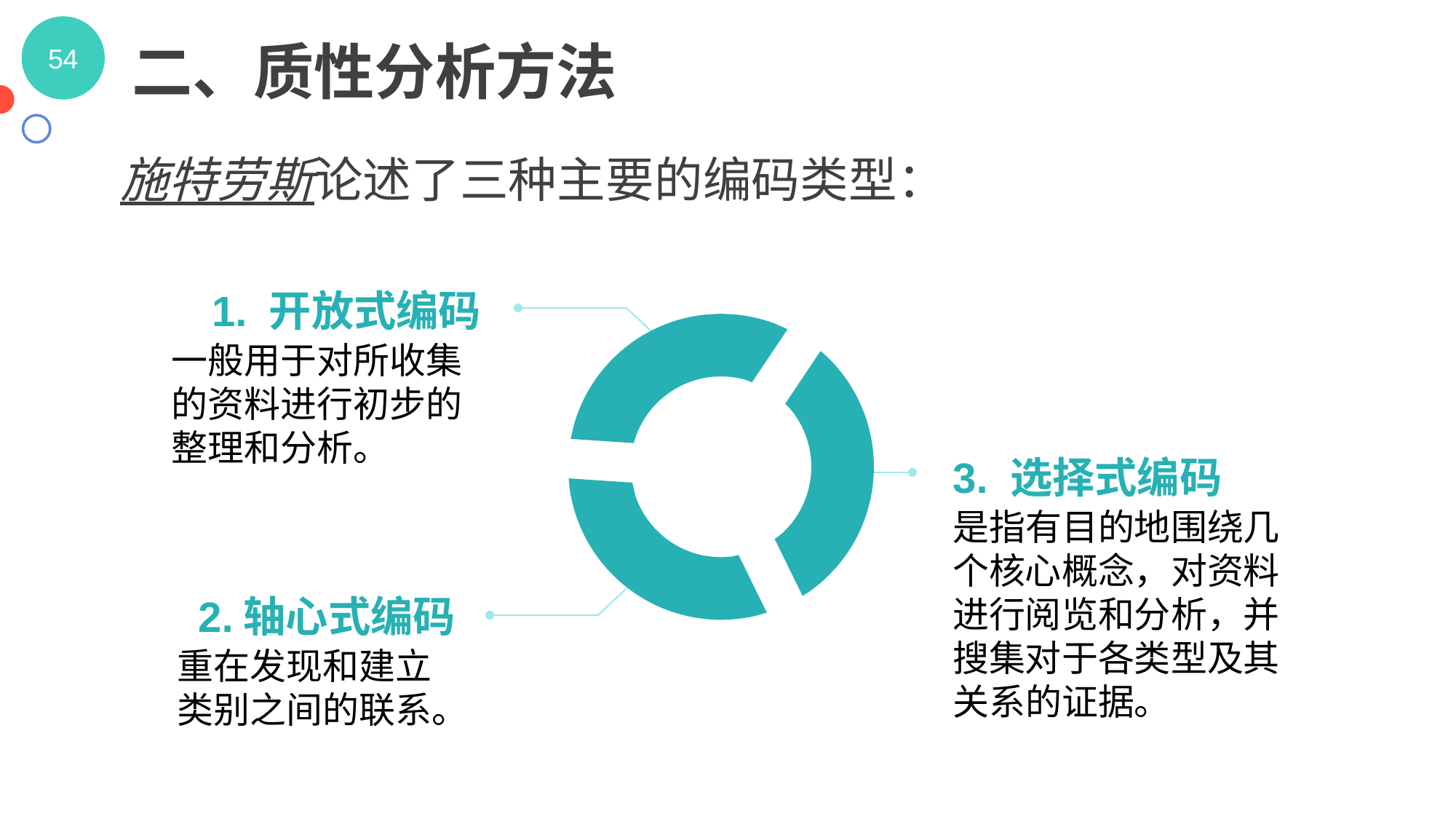

二、质性分析方法
施特劳斯论述了三种主要的编码类型：
1. 开放式编码

一般用于对所收集的资料进行初步的整理和分析。

3. 选择式编码

是指有目的地围绕几个核心概念，对资料进行阅览和分析，并搜集对于各类型及其关系的证据。

2.轴心式编码
重在发现和建立类别之间的联系。